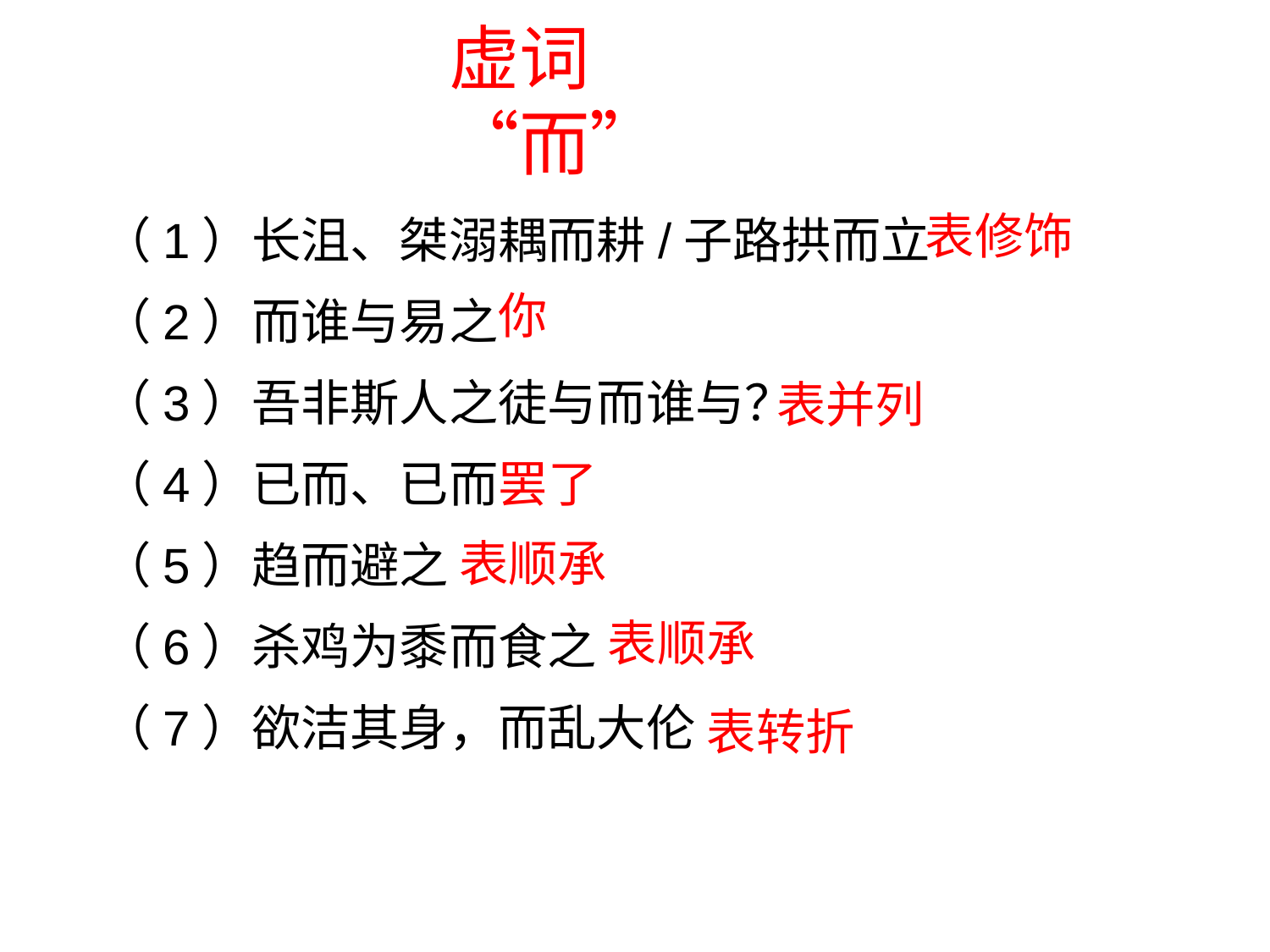

虚词“而”
（1）长沮、桀溺耦而耕/子路拱而立
（2）而谁与易之
（3）吾非斯人之徒与而谁与？
（4）已而、已而
（5）趋而避之
（6）杀鸡为黍而食之
（7）欲洁其身，而乱大伦
表修饰
你
表并列
罢了
表顺承
表顺承
表转折